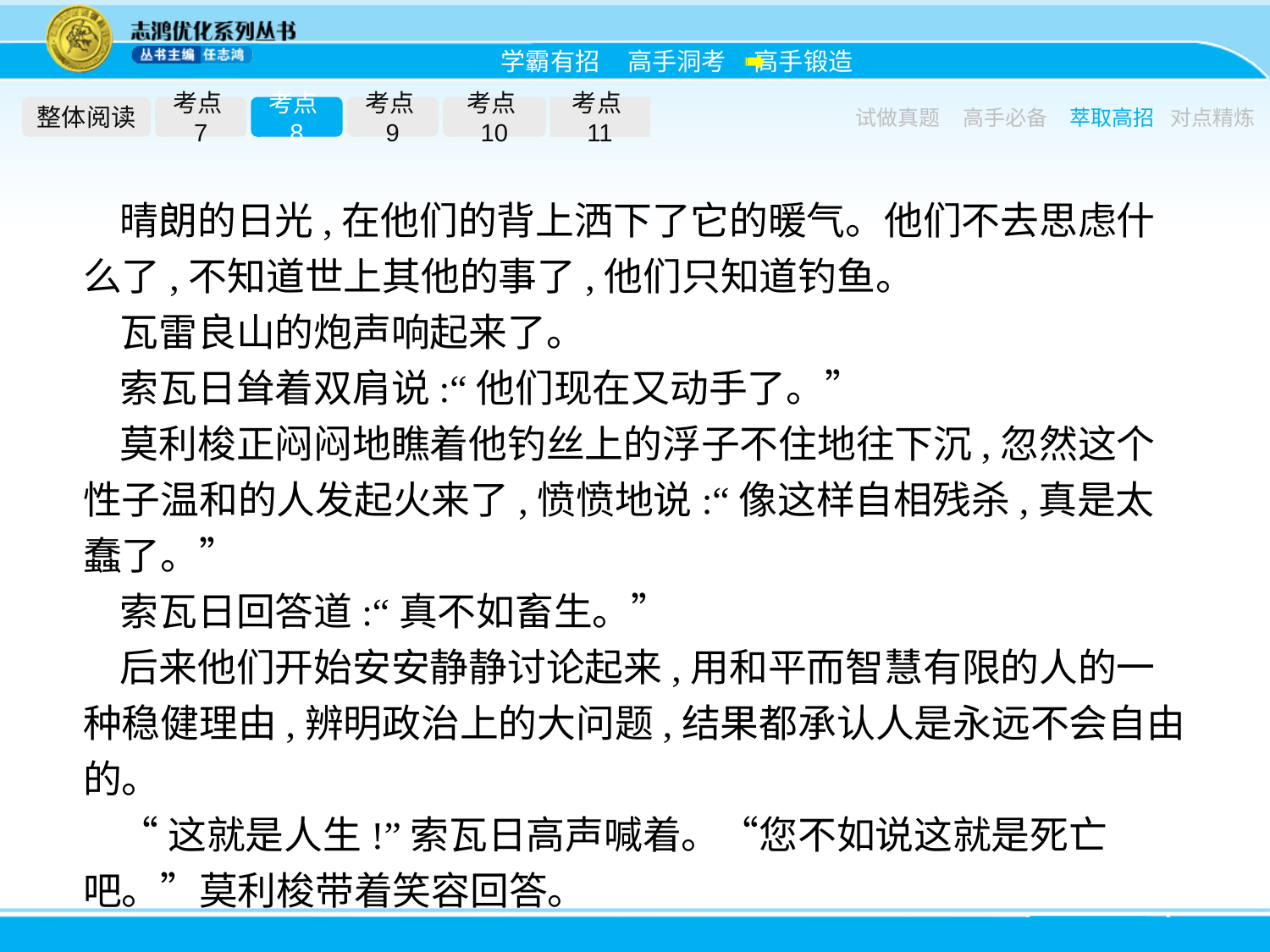

整体阅读
考点7
考点8
考点9
考点10
考点11
试做真题
高手必备
萃取高招
对点精炼
晴朗的日光,在他们的背上洒下了它的暖气。他们不去思虑什么了,不知道世上其他的事了,他们只知道钓鱼。
瓦雷良山的炮声响起来了。
索瓦日耸着双肩说:“他们现在又动手了。”
莫利梭正闷闷地瞧着他钓丝上的浮子不住地往下沉,忽然这个性子温和的人发起火来了,愤愤地说:“像这样自相残杀,真是太蠢了。”
索瓦日回答道:“真不如畜生。”
后来他们开始安安静静讨论起来,用和平而智慧有限的人的一种稳健理由,辨明政治上的大问题,结果都承认人是永远不会自由的。
“这就是人生!”索瓦日高声喊着。“您不如说这就是死亡吧。”莫利梭带着笑容回答。